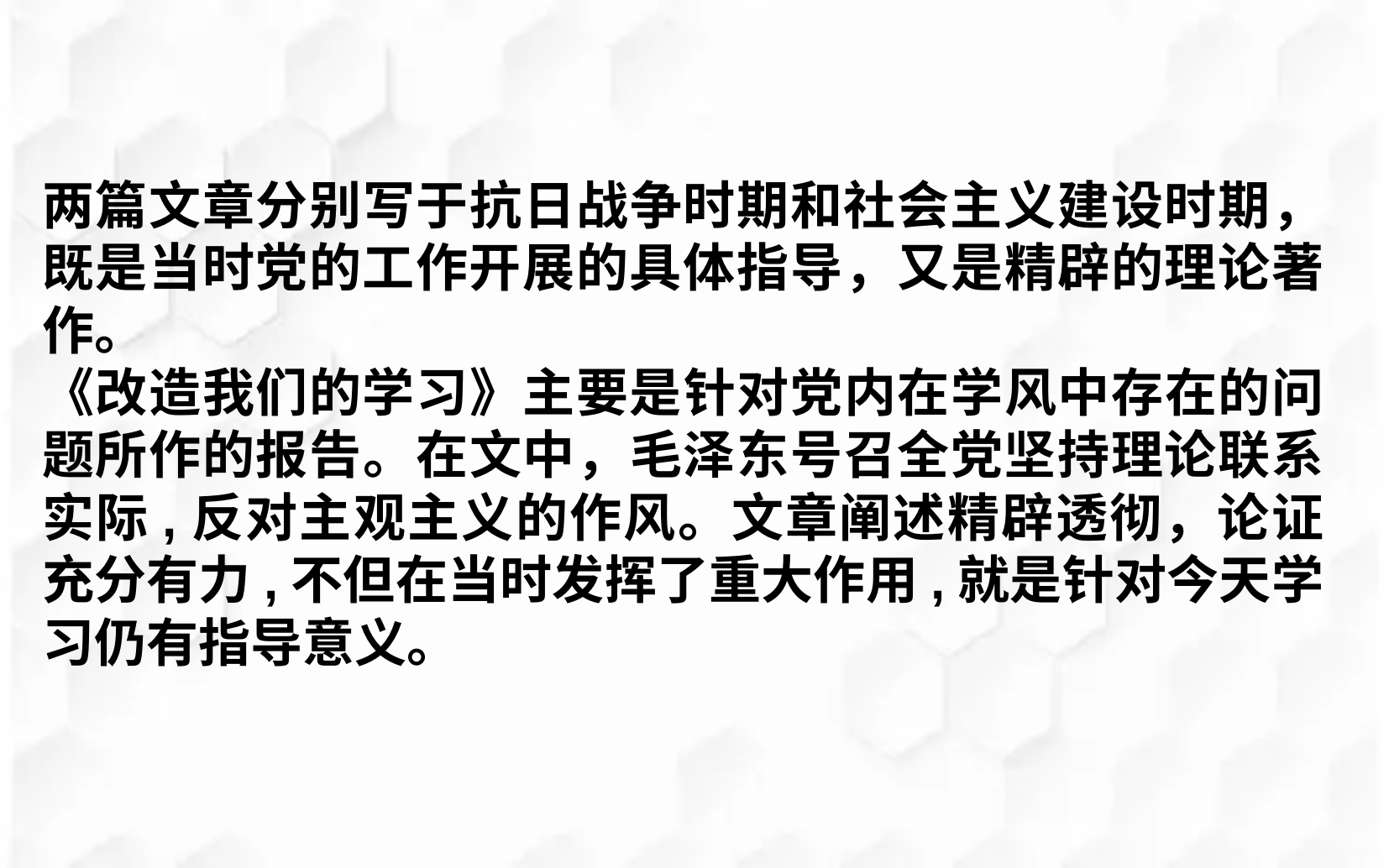

两篇文章分别写于抗日战争时期和社会主义建设时期，既是当时党的工作开展的具体指导，又是精辟的理论著作。
《改造我们的学习》主要是针对党内在学风中存在的问题所作的报告。在文中，毛泽东号召全党坚持理论联系实际,反对主观主义的作风。文章阐述精辟透彻，论证充分有力,不但在当时发挥了重大作用,就是针对今天学习仍有指导意义。